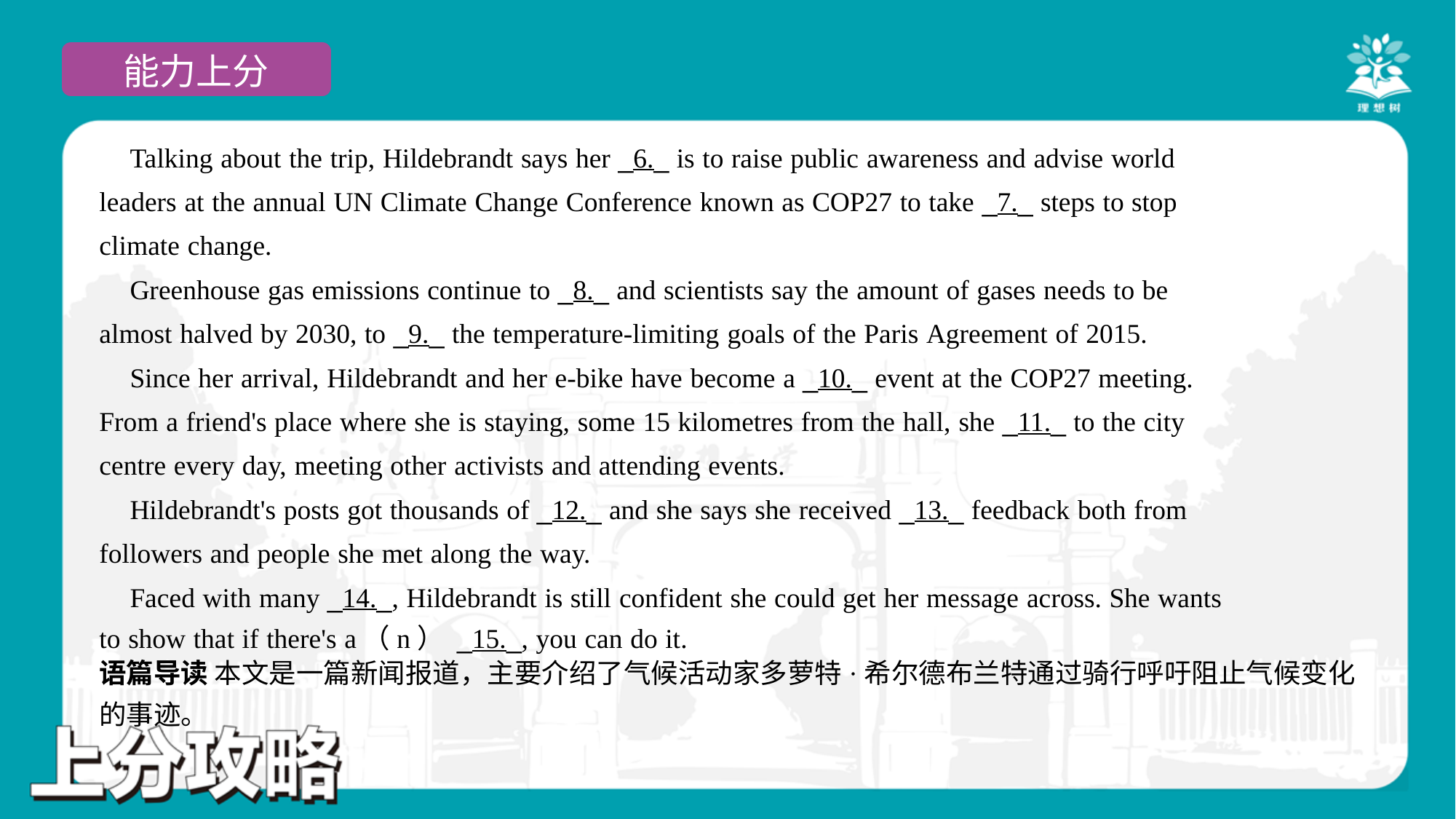

Talking about the trip, Hildebrandt says her _6._ is to raise public awareness and advise world
leaders at the annual UN Climate Change Conference known as COP27 to take _7._ steps to stop
climate change.
    Greenhouse gas emissions continue to _8._ and scientists say the amount of gases needs to be
almost halved by 2030, to _9._ the temperature-limiting goals of the Paris Agreement of 2015.
    Since her arrival, Hildebrandt and her e-bike have become a _10._ event at the COP27 meeting.
From a friend's place where she is staying, some 15 kilometres from the hall, she _11._ to the city
centre every day, meeting other activists and attending events.
    Hildebrandt's posts got thousands of _12._ and she says she received _13._ feedback both from
followers and people she met along the way.
    Faced with many _14._, Hildebrandt is still confident she could get her message across. She wants
to show that if there's a（n） _15._, you can do it.#11
语篇导读 本文是一篇新闻报道，主要介绍了气候活动家多萝特·希尔德布兰特通过骑行呼吁阻止气候变化
的事迹。